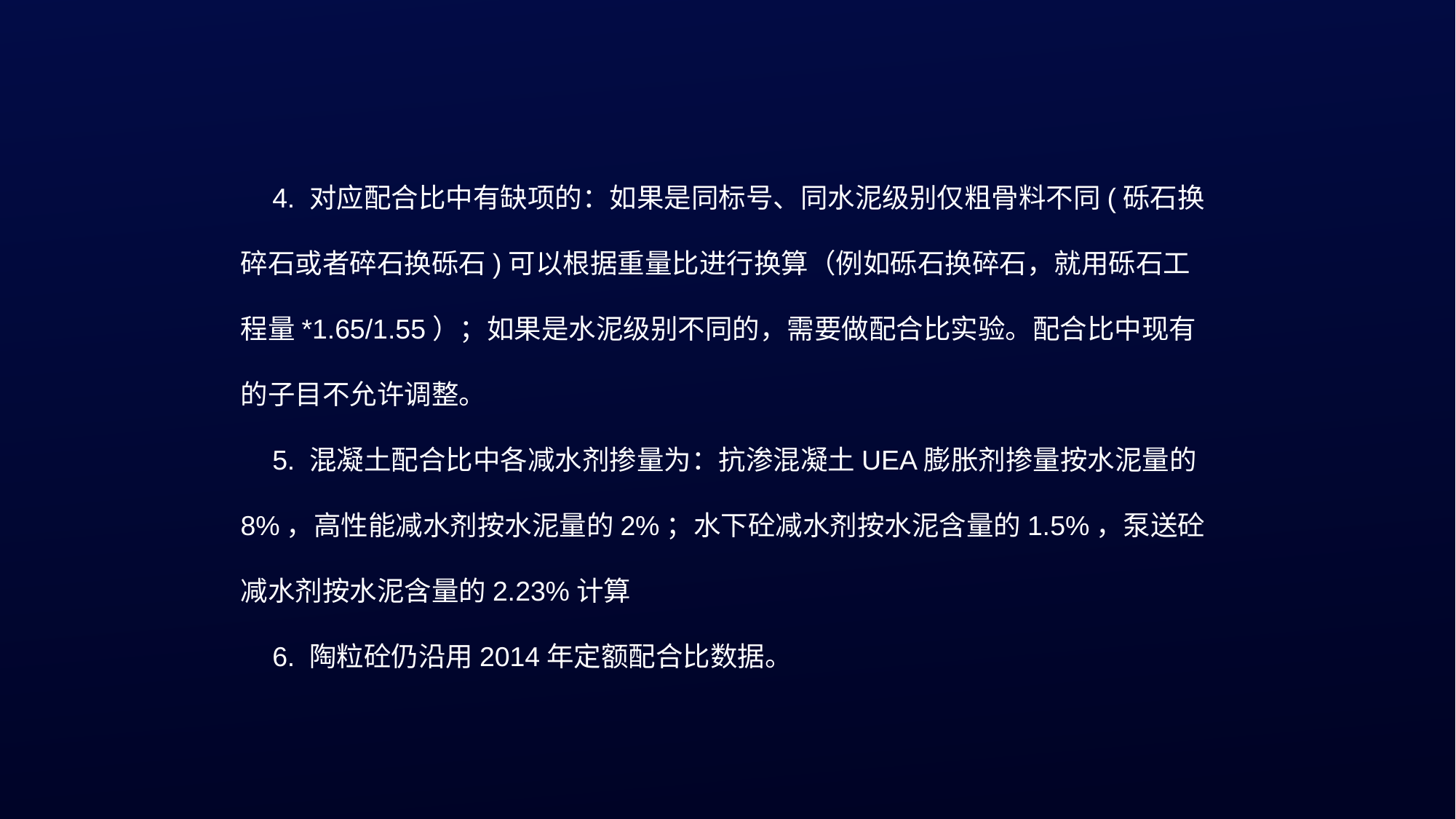

4. 对应配合比中有缺项的：如果是同标号、同水泥级别仅粗骨料不同(砾石换碎石或者碎石换砾石)可以根据重量比进行换算（例如砾石换碎石，就用砾石工程量*1.65/1.55）；如果是水泥级别不同的，需要做配合比实验。配合比中现有的子目不允许调整。
5. 混凝土配合比中各减水剂掺量为：抗渗混凝土UEA膨胀剂掺量按水泥量的8%，高性能减水剂按水泥量的2%；水下砼减水剂按水泥含量的1.5%，泵送砼减水剂按水泥含量的2.23%计算
6. 陶粒砼仍沿用2014年定额配合比数据。